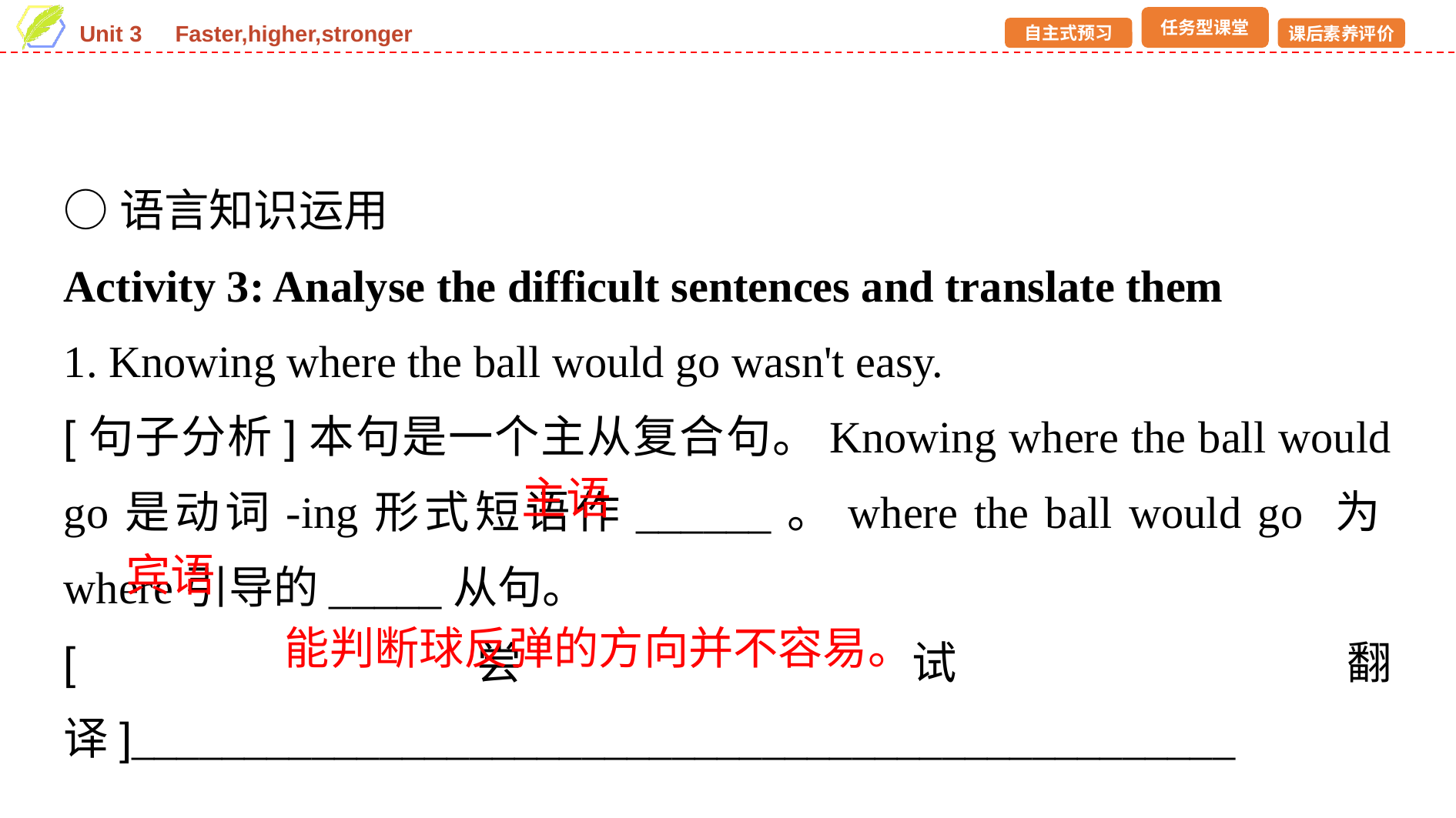

○语言知识运用
Activity 3: Analyse the difficult sentences and translate them
1. Knowing where the ball would go wasn't easy.
[句子分析]本句是一个主从复合句。Knowing where the ball would go是动词-ing形式短语作______。where the ball would go 为where引导的_____从句。
[尝试翻译]_________________________________________________
主语
宾语
能判断球反弹的方向并不容易。